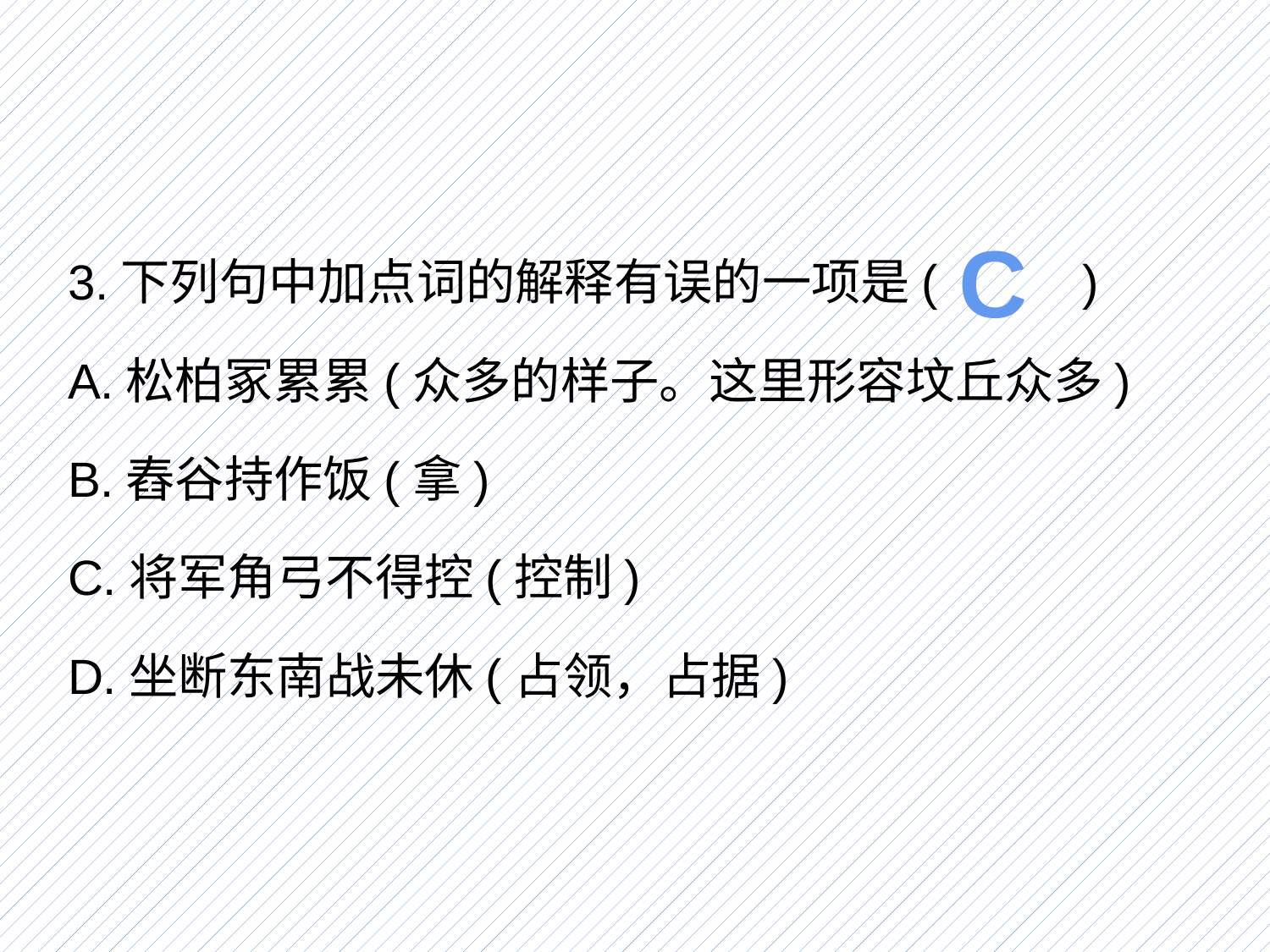

3.下列句中加点词的解释有误的一项是(　  　)
A.松柏冢累累(众多的样子。这里形容坟丘众多)
B.舂谷持作饭(拿)
C.将军角弓不得控(控制)
D.坐断东南战未休(占领，占据)
C